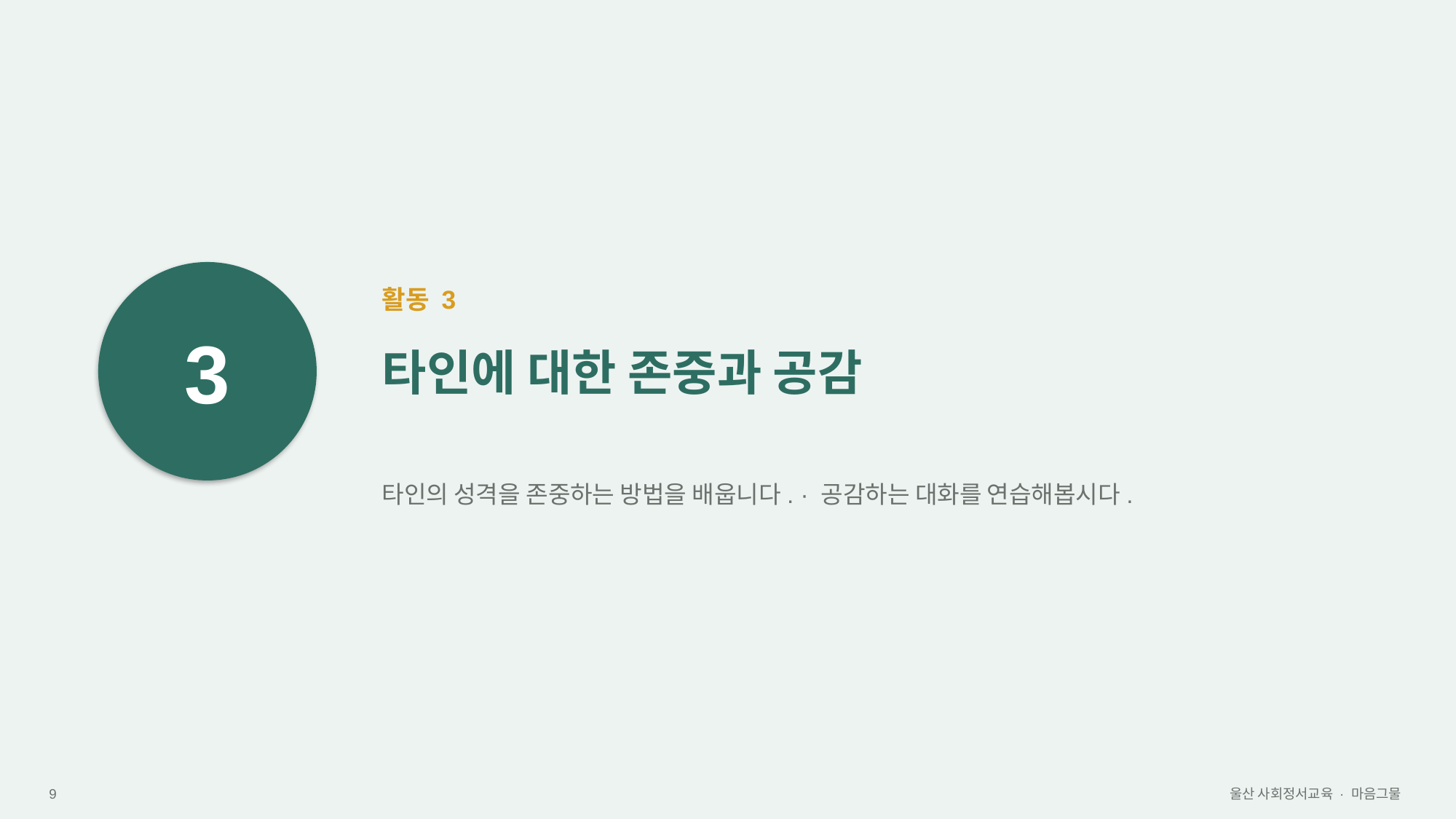

3
활동 3
타인에 대한 존중과 공감
타인의 성격을 존중하는 방법을 배웁니다. · 공감하는 대화를 연습해봅시다.
9
울산 사회정서교육 · 마음그물